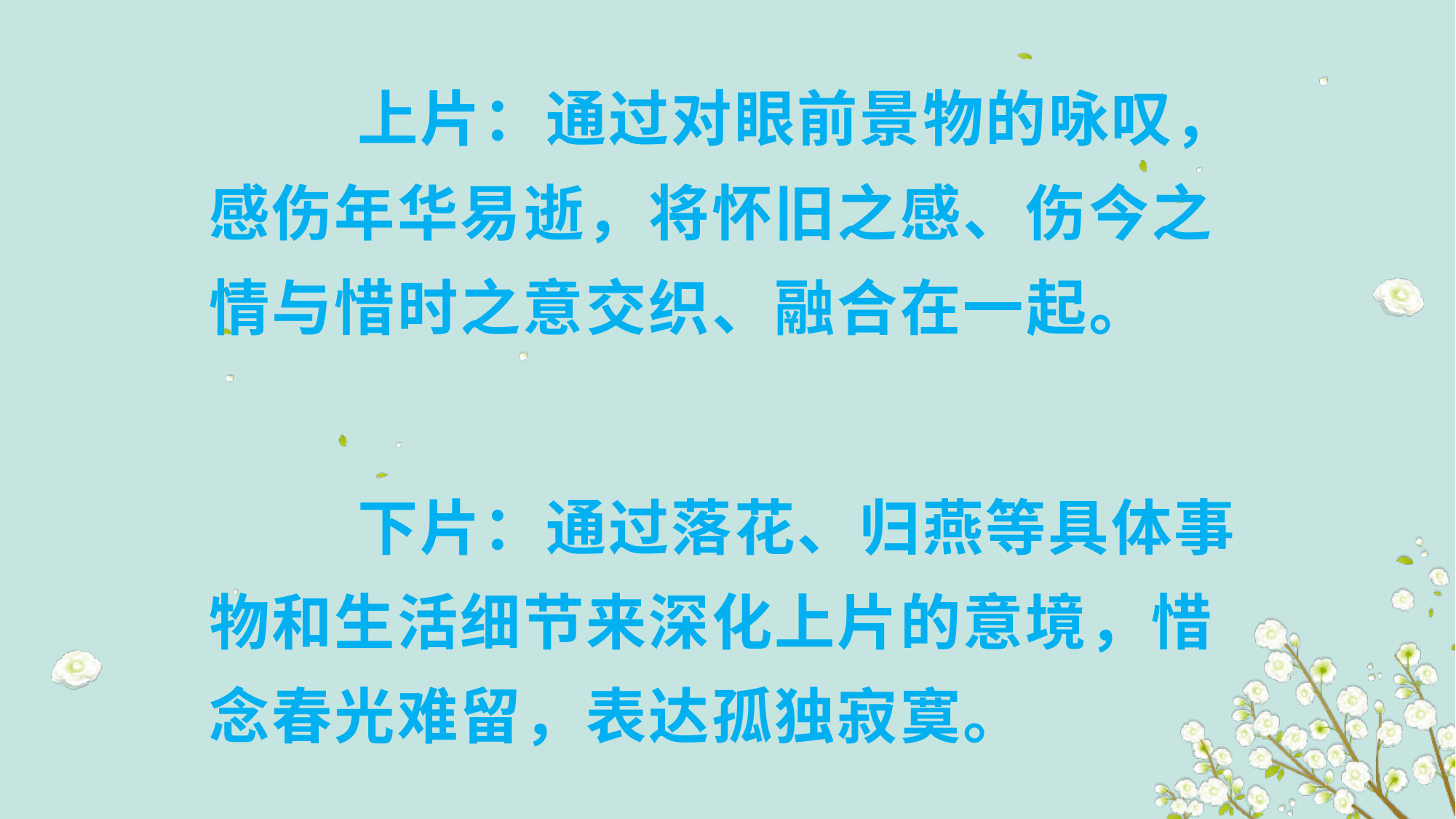

上片：通过对眼前景物的咏叹，感伤年华易逝，将怀旧之感、伤今之情与惜时之意交织、融合在一起。

          下片：通过落花、归燕等具体事物和生活细节来深化上片的意境，惜念春光难留，表达孤独寂寞。
#